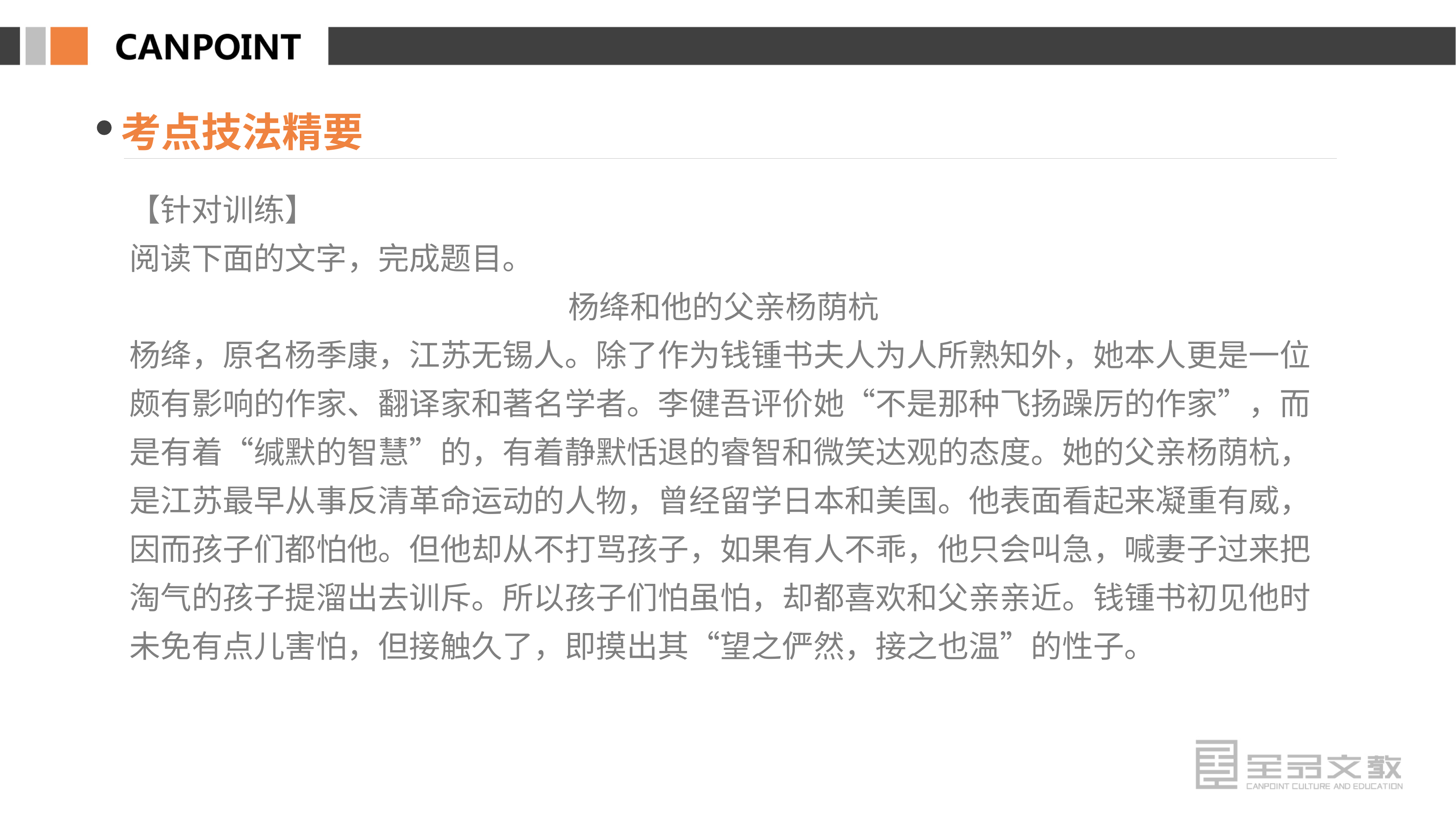

考点技法精要

【针对训练】
阅读下面的文字，完成题目。
杨绛和他的父亲杨荫杭
杨绛，原名杨季康，江苏无锡人。除了作为钱锺书夫人为人所熟知外，她本人更是一位颇有影响的作家、翻译家和著名学者。李健吾评价她“不是那种飞扬躁厉的作家”，而是有着“缄默的智慧”的，有着静默恬退的睿智和微笑达观的态度。她的父亲杨荫杭，是江苏最早从事反清革命运动的人物，曾经留学日本和美国。他表面看起来凝重有威，因而孩子们都怕他。但他却从不打骂孩子，如果有人不乖，他只会叫急，喊妻子过来把淘气的孩子提溜出去训斥。所以孩子们怕虽怕，却都喜欢和父亲亲近。钱锺书初见他时未免有点儿害怕，但接触久了，即摸出其“望之俨然，接之也温”的性子。